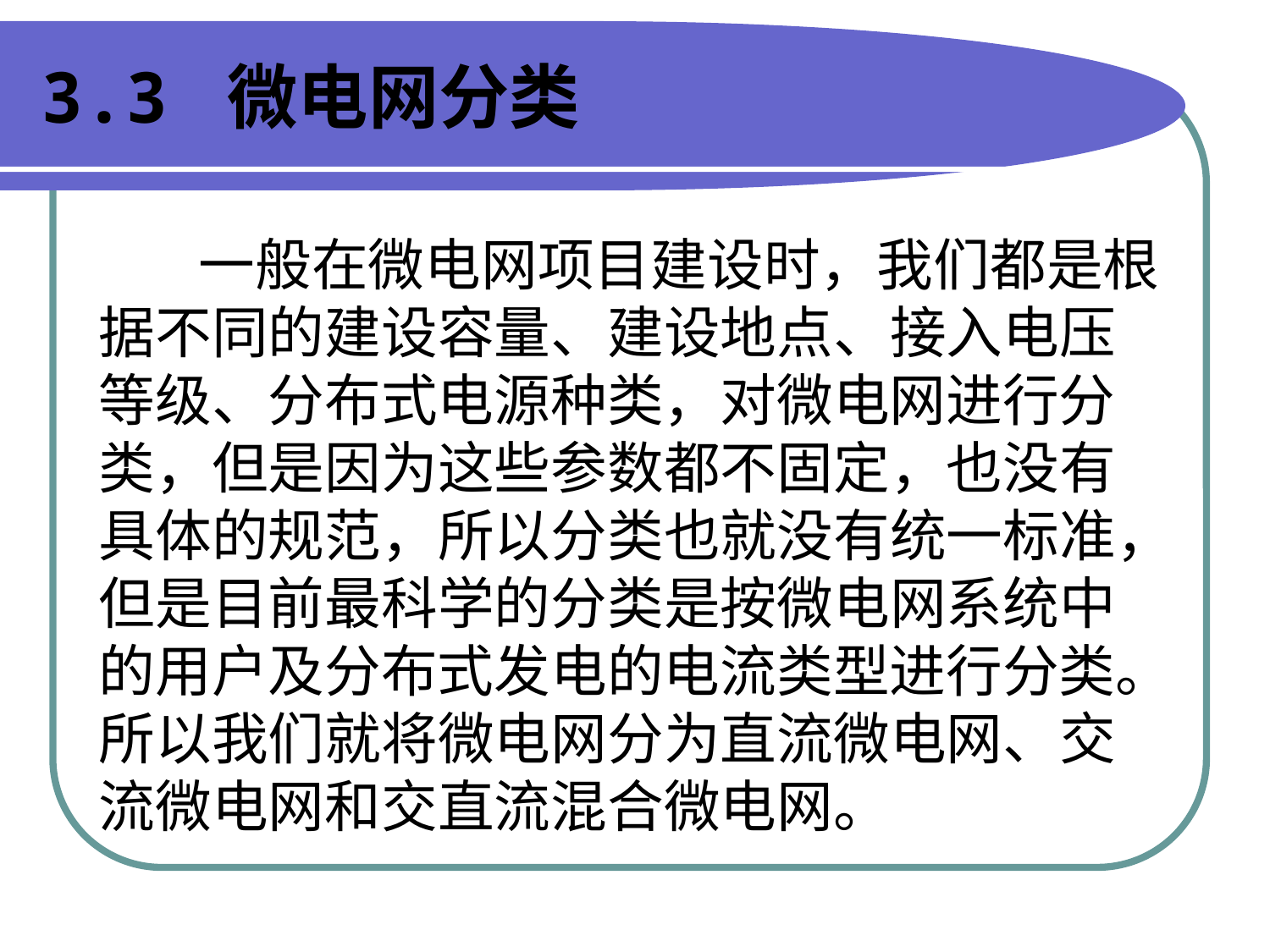

# 3.3 微电网分类
        一般在微电网项目建设时，我们都是根据不同的建设容量、建设地点、接入电压等级、分布式电源种类，对微电网进行分类，但是因为这些参数都不固定，也没有具体的规范，所以分类也就没有统一标准，但是目前最科学的分类是按微电网系统中的用户及分布式发电的电流类型进行分类。所以我们就将微电网分为直流微电网、交流微电网和交直流混合微电网。
35